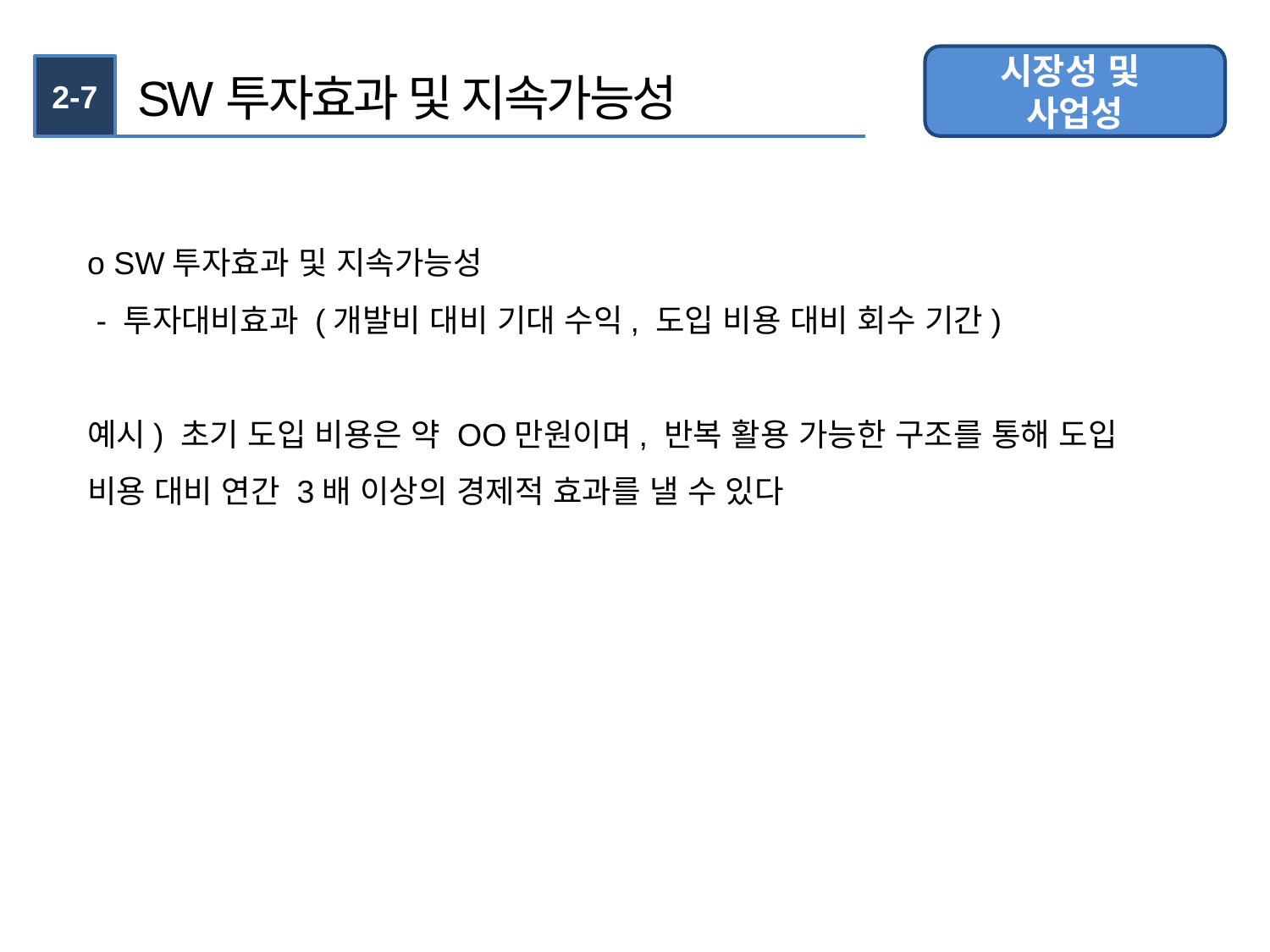

시장성 및
사업성
2-7
SW투자효과 및 지속가능성
o SW투자효과 및 지속가능성
 - 투자대비효과 (개발비 대비 기대 수익, 도입 비용 대비 회수 기간)

예시) 초기 도입 비용은 약 OO만원이며, 반복 활용 가능한 구조를 통해 도입 비용 대비 연간 3배 이상의 경제적 효과를 낼 수 있다